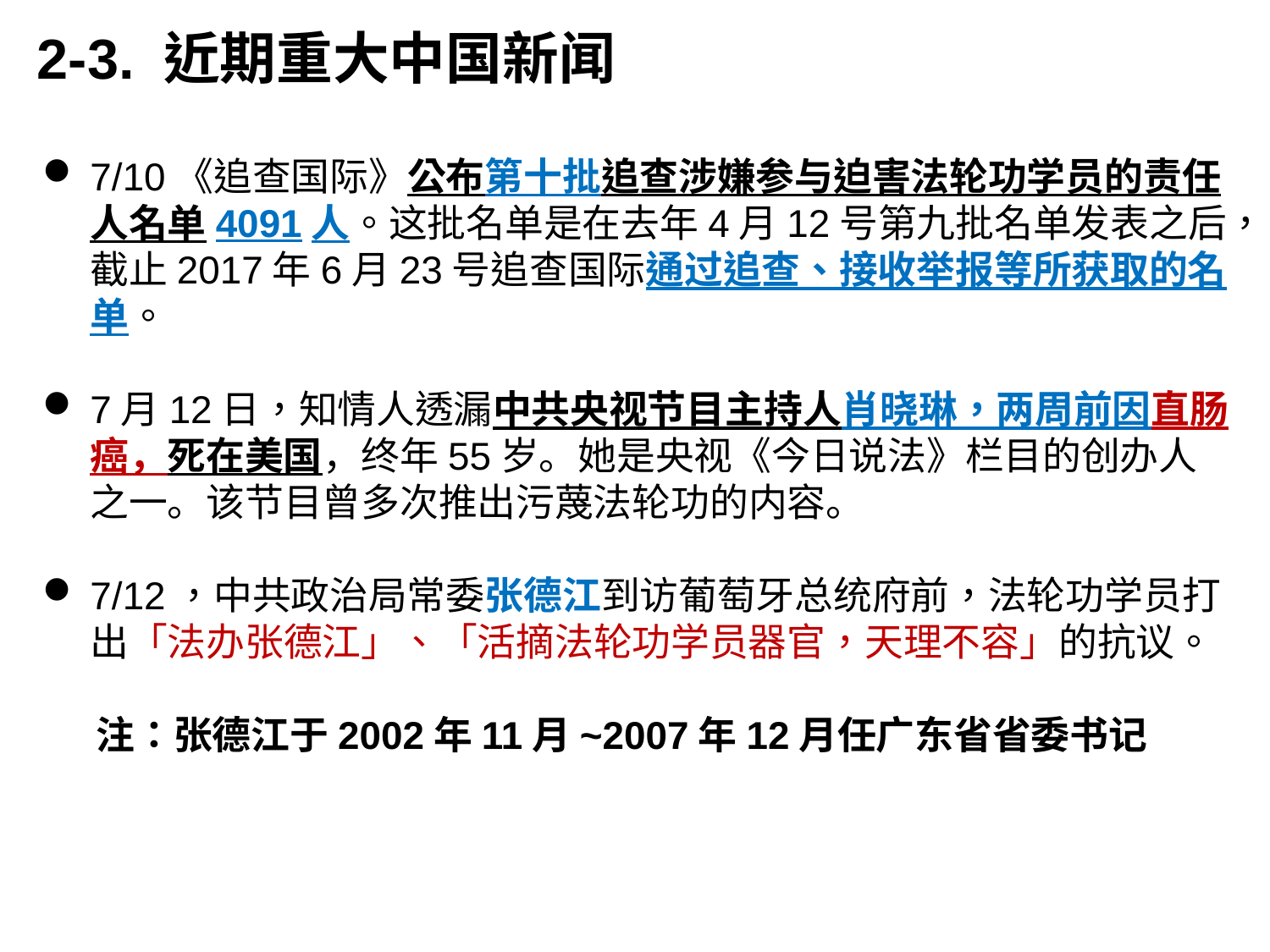

2-3. 近期重大中国新闻
7/10《追查国际》公布第十批追查涉嫌参与迫害法轮功学员的责任人名单4091人。这批名单是在去年4月12号第九批名单发表之后，截止2017年6月23号追查国际通过追查、接收举报等所获取的名单。

7月12日，知情人透漏中共央视节目主持人肖晓琳，两周前因直肠癌，死在美国，终年55岁。她是央视《今日说法》栏目的创办人之一。该节目曾多次推出污蔑法轮功的内容。

7/12，中共政治局常委张德江到访葡萄牙总统府前，法轮功学员打出「法办张德江」、「活摘法轮功学员器官，天理不容」的抗议。

     注：张德江于2002年11月~2007年12月任广东省省委书记